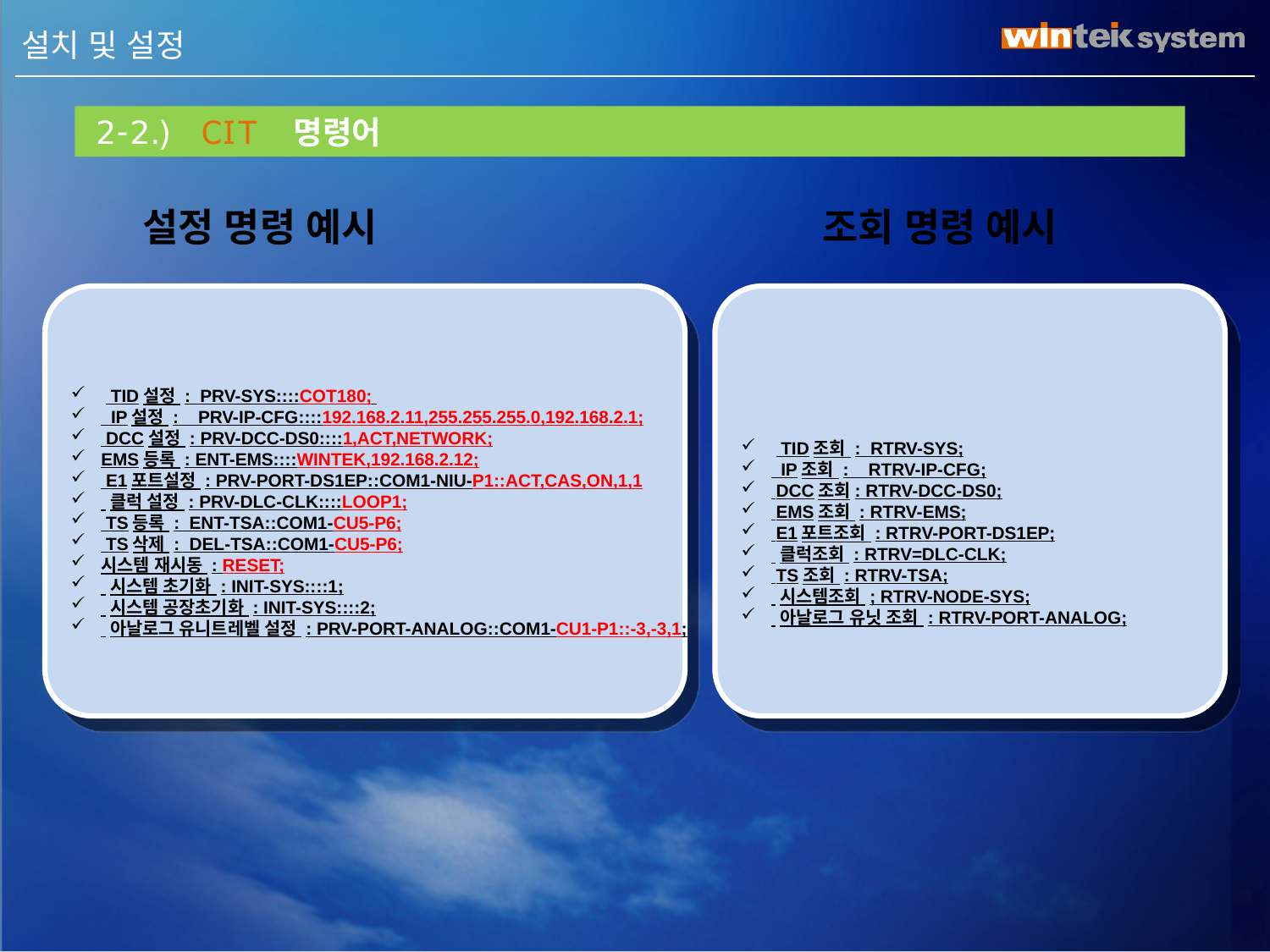

III .    설치 및 설정
 2-2.)   CIT   명령어
설정 명령 예시
조회 명령 예시

  TID설정 :  PRV-SYS::::COT180;
  IP설정 :    PRV-IP-CFG::::192.168.2.11,255.255.255.0,192.168.2.1;
 DCC설정 : PRV-DCC-DS0::::1,ACT,NETWORK;
EMS등록 : ENT-EMS::::WINTEK,192.168.2.12;
 E1포트설정 : PRV-PORT-DS1EP::COM1-NIU-P1::ACT,CAS,ON,1,1
 클럭 설정 : PRV-DLC-CLK::::LOOP1;
 TS등록 :  ENT-TSA::COM1-CU5-P6;
 TS삭제 :  DEL-TSA::COM1-CU5-P6;
시스템 재시동 : RESET;
 시스템 초기화 : INIT-SYS::::1;
 시스템 공장초기화 : INIT-SYS::::2;
 아날로그 유니트레벨 설정 : PRV-PORT-ANALOG::COM1-CU1-P1::-3,-3,1;

  TID조회 :  RTRV-SYS;
  IP조회 :    RTRV-IP-CFG;
 DCC조회: RTRV-DCC-DS0;
 EMS조회 : RTRV-EMS;
 E1포트조회 : RTRV-PORT-DS1EP;
 클럭조회 : RTRV=DLC-CLK;
 TS조회 : RTRV-TSA;
 시스템조회 ; RTRV-NODE-SYS;
 아날로그 유닛 조회 : RTRV-PORT-ANALOG;